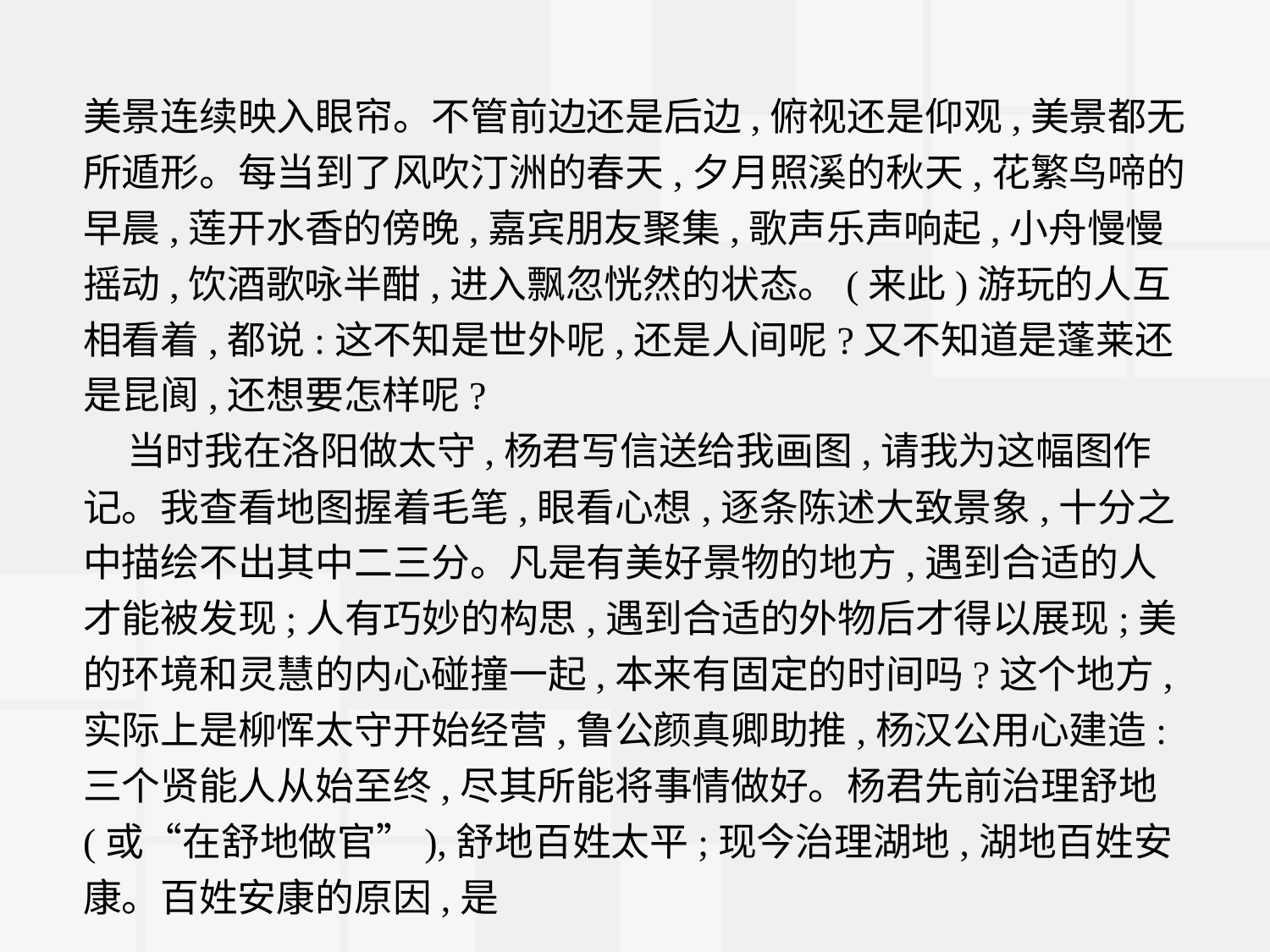

美景连续映入眼帘。不管前边还是后边,俯视还是仰观,美景都无所遁形。每当到了风吹汀洲的春天,夕月照溪的秋天,花繁鸟啼的早晨,莲开水香的傍晚,嘉宾朋友聚集,歌声乐声响起,小舟慢慢摇动,饮酒歌咏半酣,进入飘忽恍然的状态。(来此)游玩的人互相看着,都说:这不知是世外呢,还是人间呢?又不知道是蓬莱还是昆阆,还想要怎样呢?
    当时我在洛阳做太守,杨君写信送给我画图,请我为这幅图作记。我查看地图握着毛笔,眼看心想,逐条陈述大致景象,十分之中描绘不出其中二三分。凡是有美好景物的地方,遇到合适的人才能被发现;人有巧妙的构思,遇到合适的外物后才得以展现;美的环境和灵慧的内心碰撞一起,本来有固定的时间吗?这个地方,实际上是柳恽太守开始经营,鲁公颜真卿助推,杨汉公用心建造:三个贤能人从始至终,尽其所能将事情做好。杨君先前治理舒地(或“在舒地做官”),舒地百姓太平;现今治理湖地,湖地百姓安康。百姓安康的原因,是